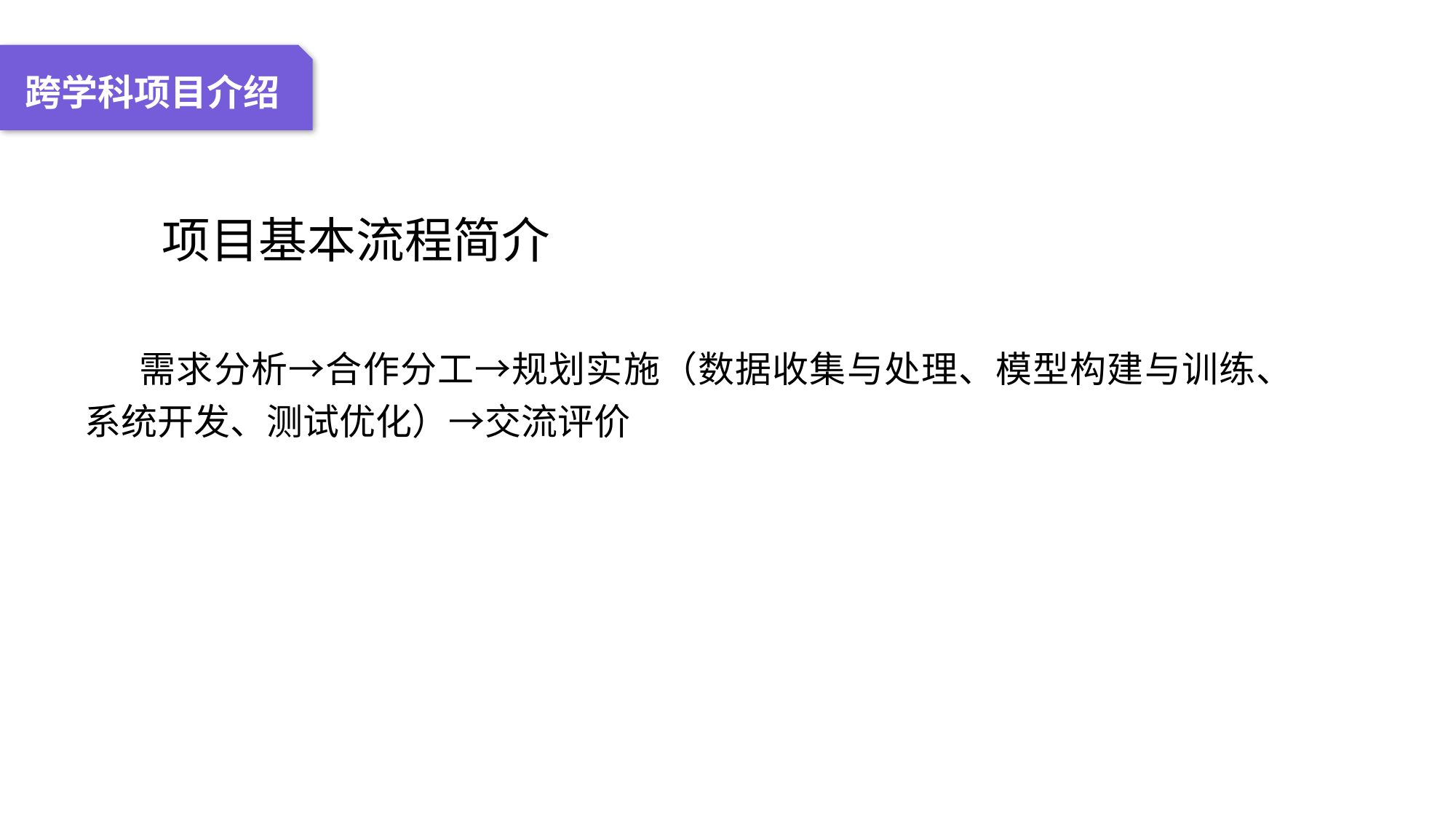

04 名词解释
01 准备过程
02 整体结构
03 重点说明
跨学科项目介绍
      项目基本流程简介

需求分析→合作分工→规划实施（数据收集与处理、模型构建与训练、系统开发、测试优化）→交流评价